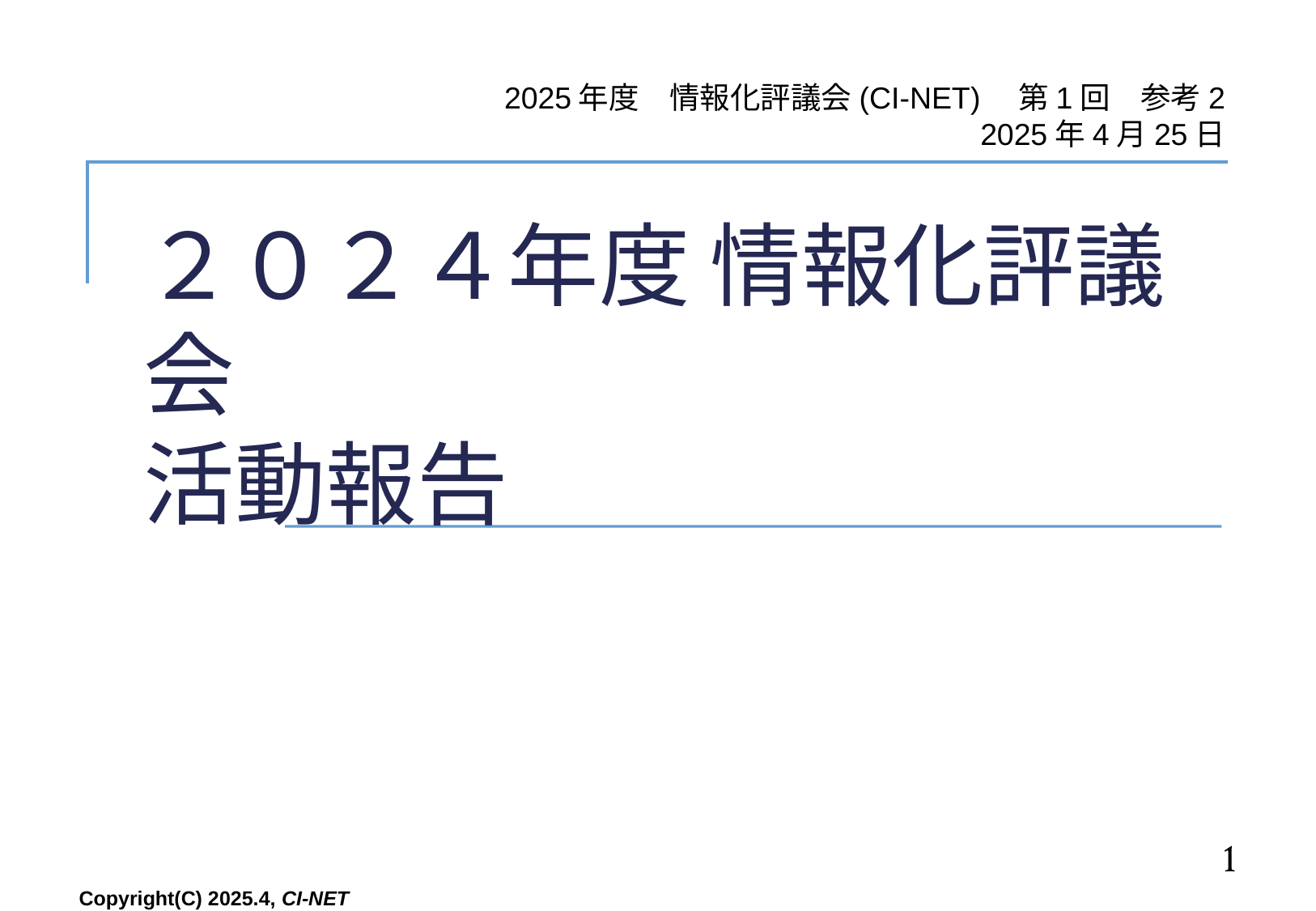

2025年度　情報化評議会(CI-NET)　第1回　参考2
2025年4月25日
# ２０２４年度 情報化評議会 活動報告

1